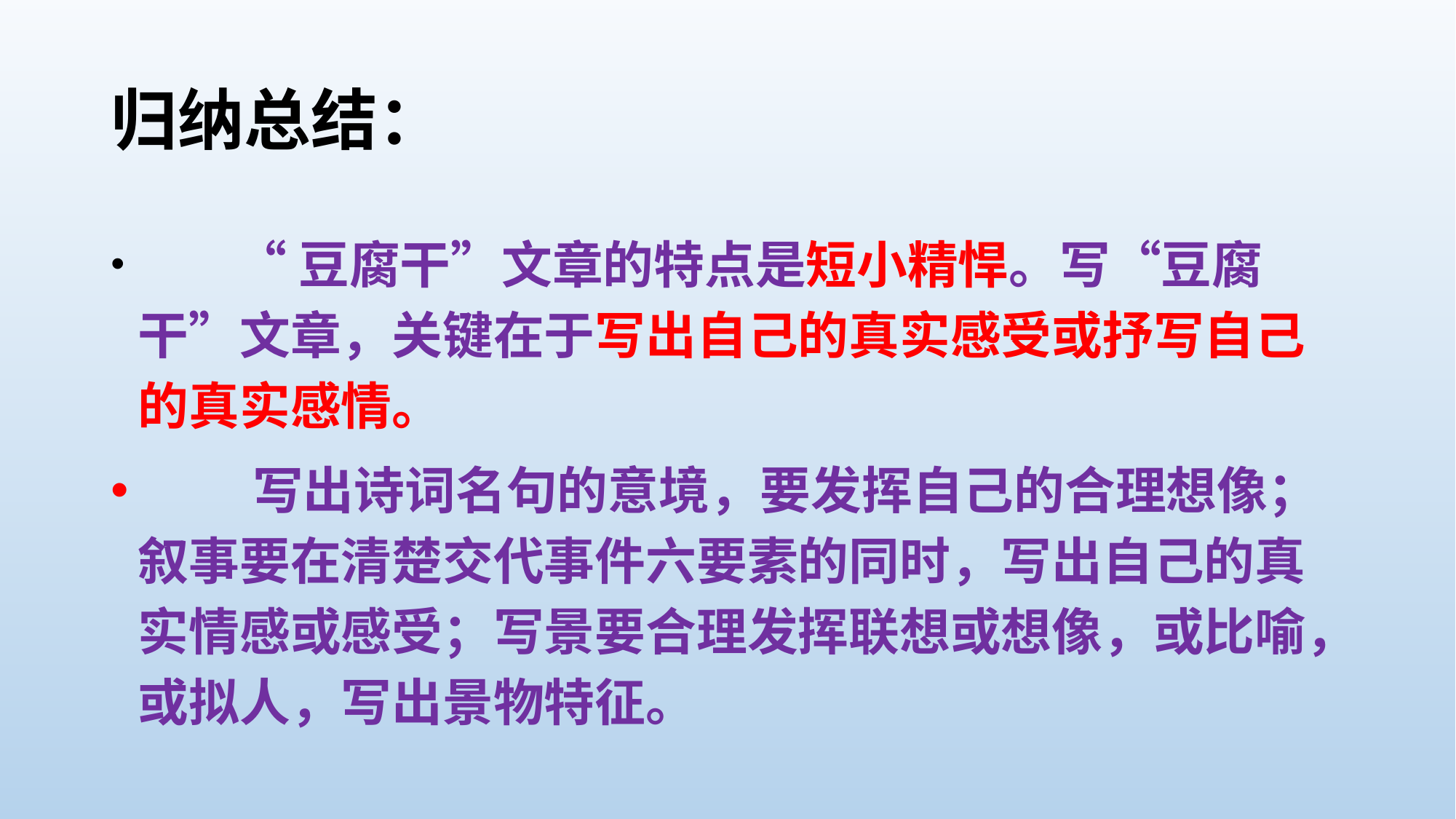

# 归纳总结：
           “豆腐干”文章的特点是短小精悍。写“豆腐干”文章，关键在于写出自己的真实感受或抒写自己的真实感情。
         写出诗词名句的意境，要发挥自己的合理想像；叙事要在清楚交代事件六要素的同时，写出自己的真实情感或感受；写景要合理发挥联想或想像，或比喻，或拟人，写出景物特征。